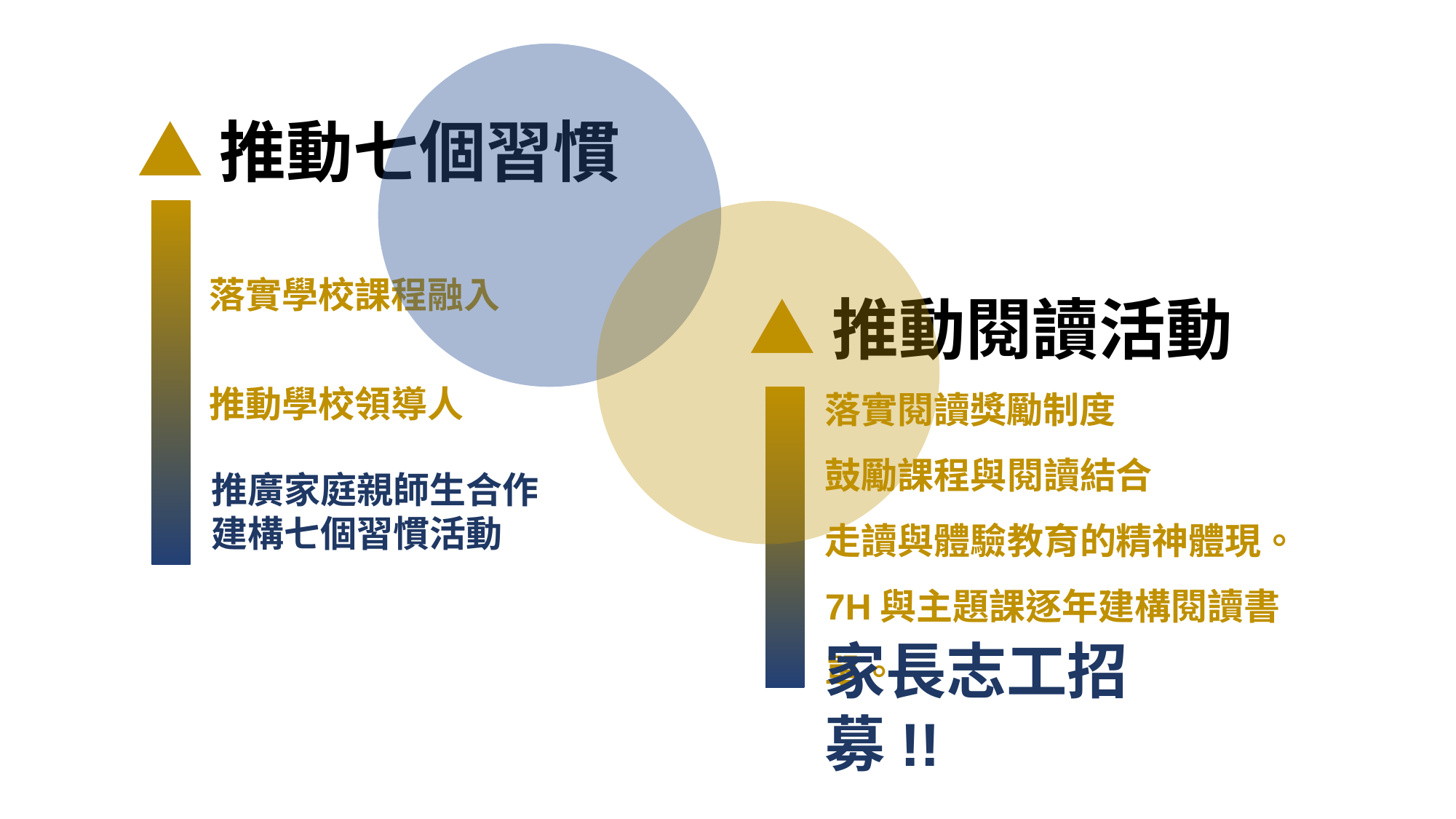

# ▲推動七個習慣

落實學校課程融入
推動學校領導人

▲推動閱讀活動
落實閱讀獎勵制度
鼓勵課程與閱讀結合
走讀與體驗教育的精神體現。
7H與主題課逐年建構閱讀書單。

家長志工招募!!
推廣家庭親師生合作
建構七個習慣活動